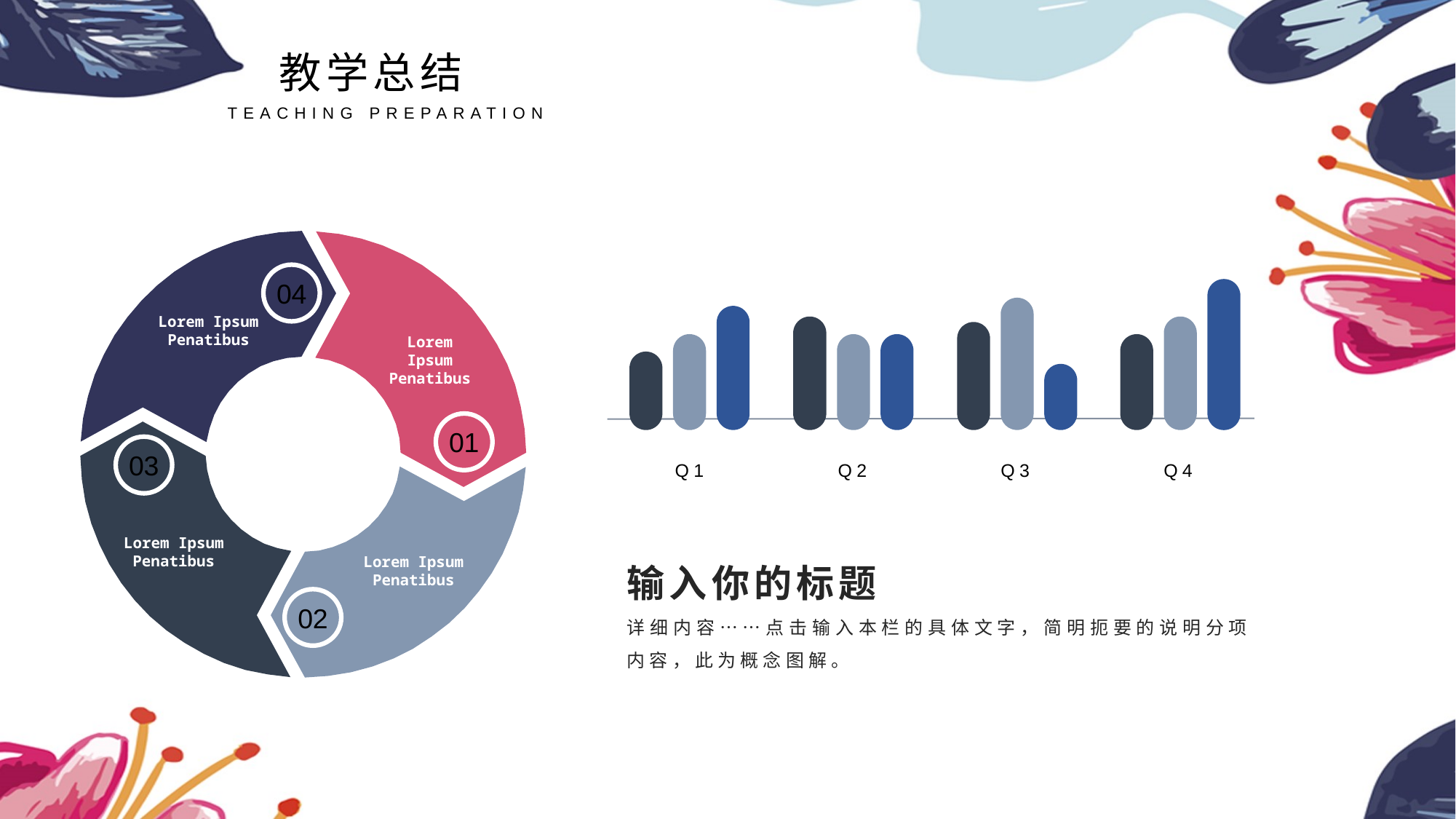

教学总结
TEACHING PREPARATION

04

Lorem Ipsum Penatibus

Lorem Ipsum Penatibus

01

03
Q1
Q2
Q3
Q4

Lorem Ipsum Penatibus
输入你的标题
详细内容……点击输入本栏的具体文字，简明扼要的说明分项内容，此为概念图解。
Lorem Ipsum Penatibus
02